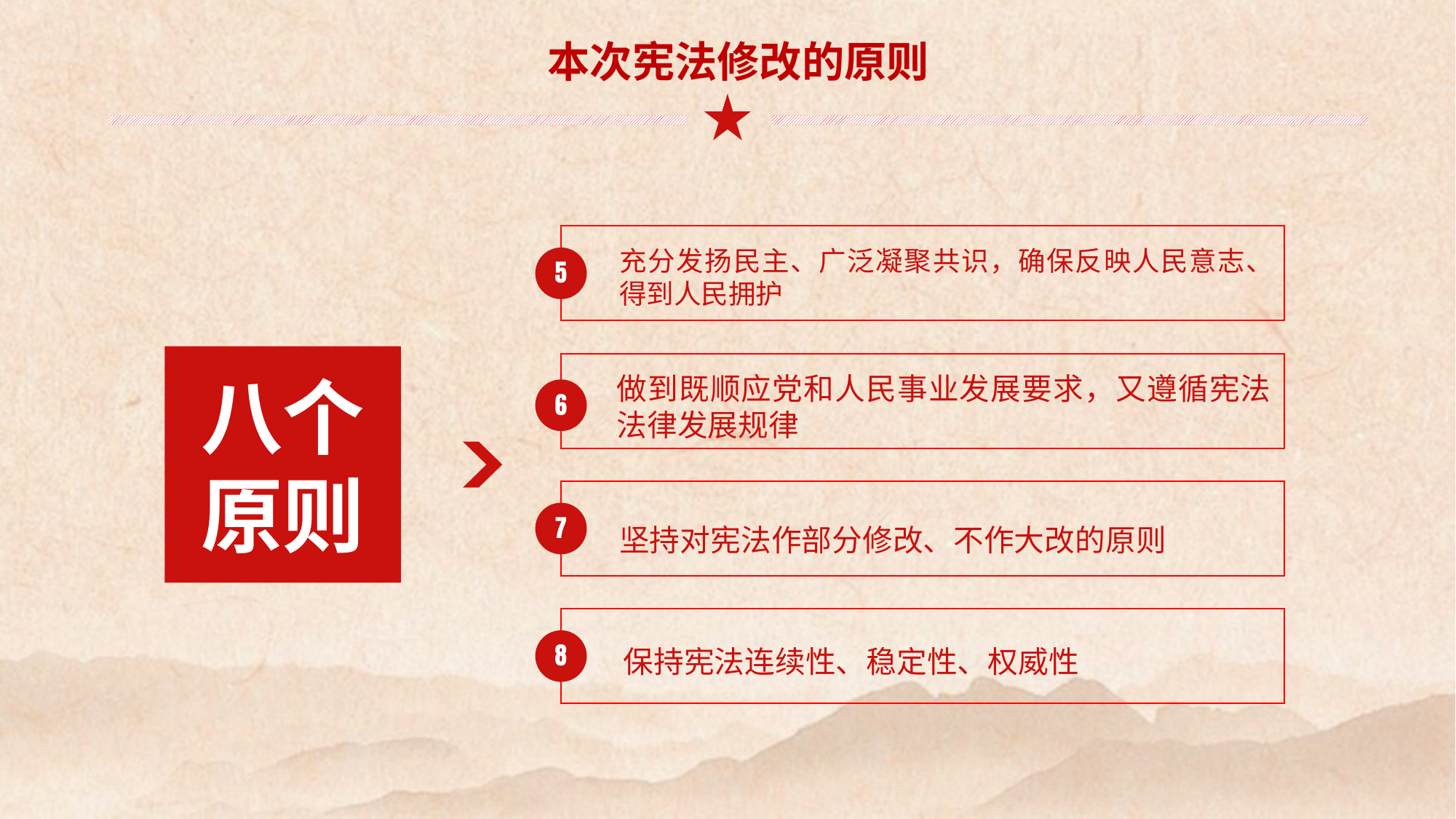

本次宪法修改的原则

充分发扬民主、广泛凝聚共识，确保反映人民意志、得到人民拥护
5
八个
原则

做到既顺应党和人民事业发展要求，又遵循宪法法律发展规律
6

坚持对宪法作部分修改、不作大改的原则
7

8
保持宪法连续性、稳定性、权威性